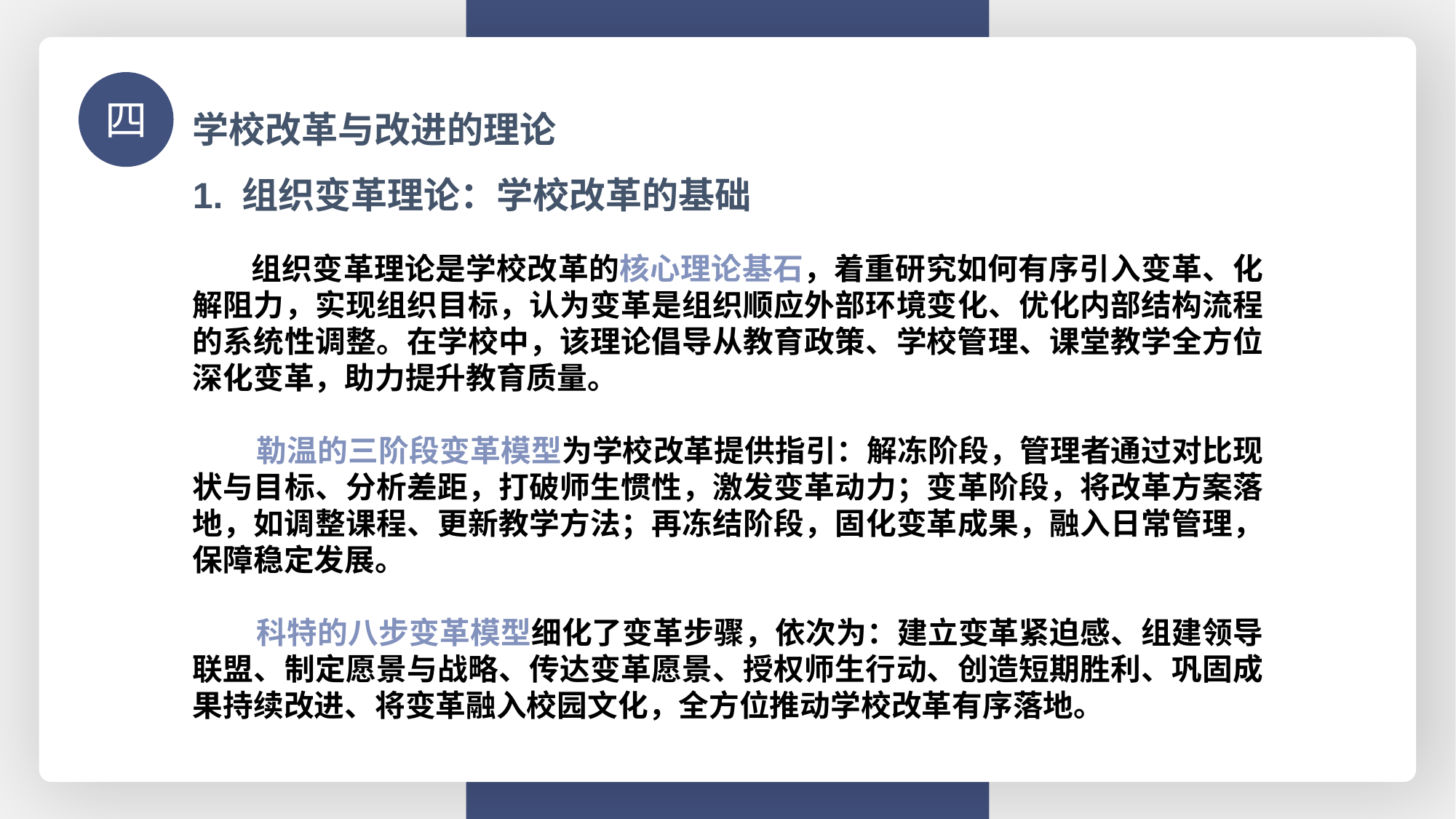

学校改革与改进的理论
四
1. 组织变革理论：学校改革的基础
        组织变革理论是学校改革的核心理论基石，着重研究如何有序引入变革、化解阻力，实现组织目标，认为变革是组织顺应外部环境变化、优化内部结构流程的系统性调整。在学校中，该理论倡导从教育政策、学校管理、课堂教学全方位深化变革，助力提升教育质量。

        勒温的三阶段变革模型为学校改革提供指引：解冻阶段，管理者通过对比现状与目标、分析差距，打破师生惯性，激发变革动力；变革阶段，将改革方案落地，如调整课程、更新教学方法；再冻结阶段，固化变革成果，融入日常管理，保障稳定发展。

        科特的八步变革模型细化了变革步骤，依次为：建立变革紧迫感、组建领导联盟、制定愿景与战略、传达变革愿景、授权师生行动、创造短期胜利、巩固成果持续改进、将变革融入校园文化，全方位推动学校改革有序落地。